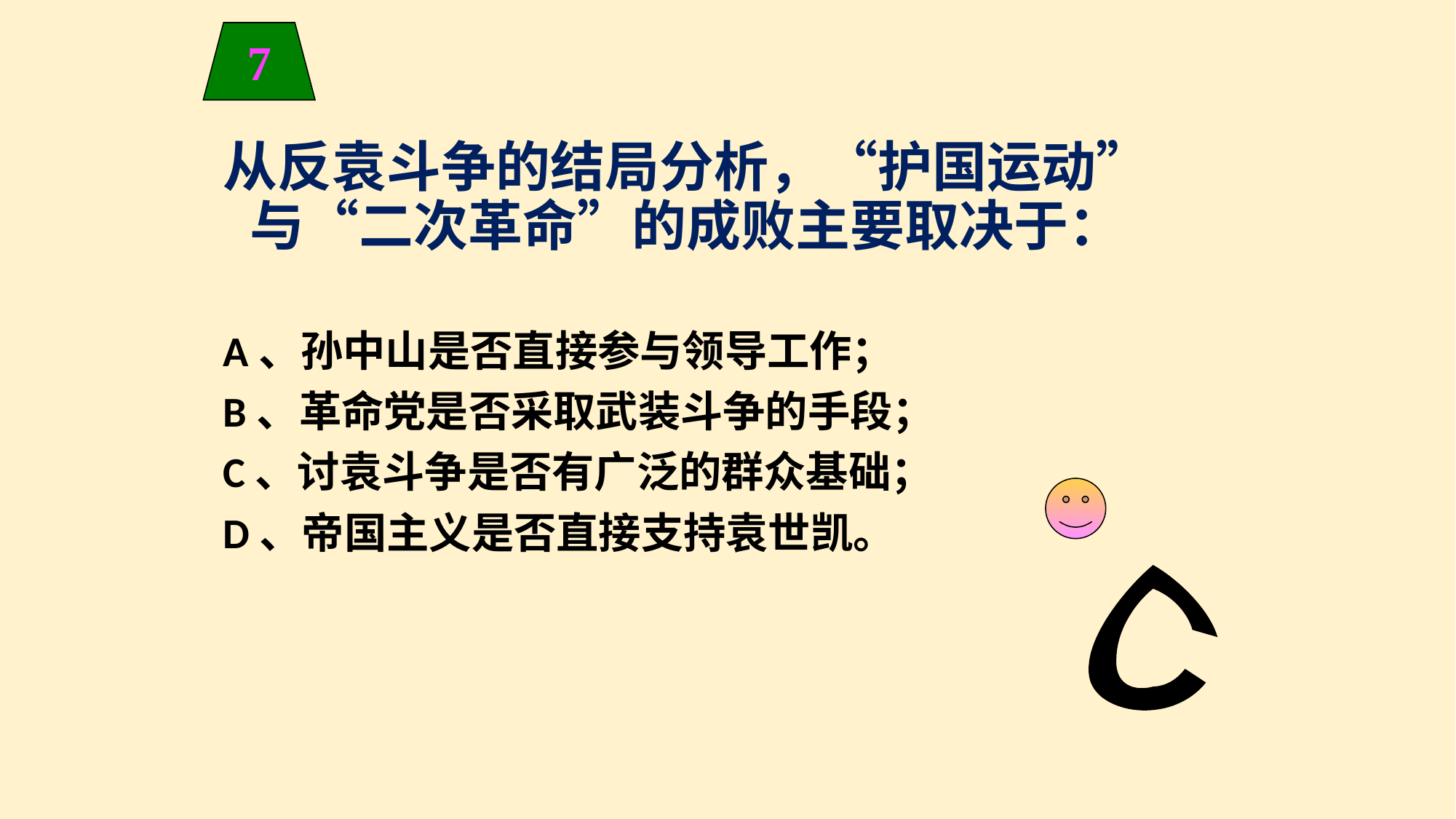

7
从反袁斗争的结局分析，“护国运动”与“二次革命”的成败主要取决于：
A、孙中山是否直接参与领导工作；
B、革命党是否采取武装斗争的手段；
C、讨袁斗争是否有广泛的群众基础；
D、帝国主义是否直接支持袁世凯。

C